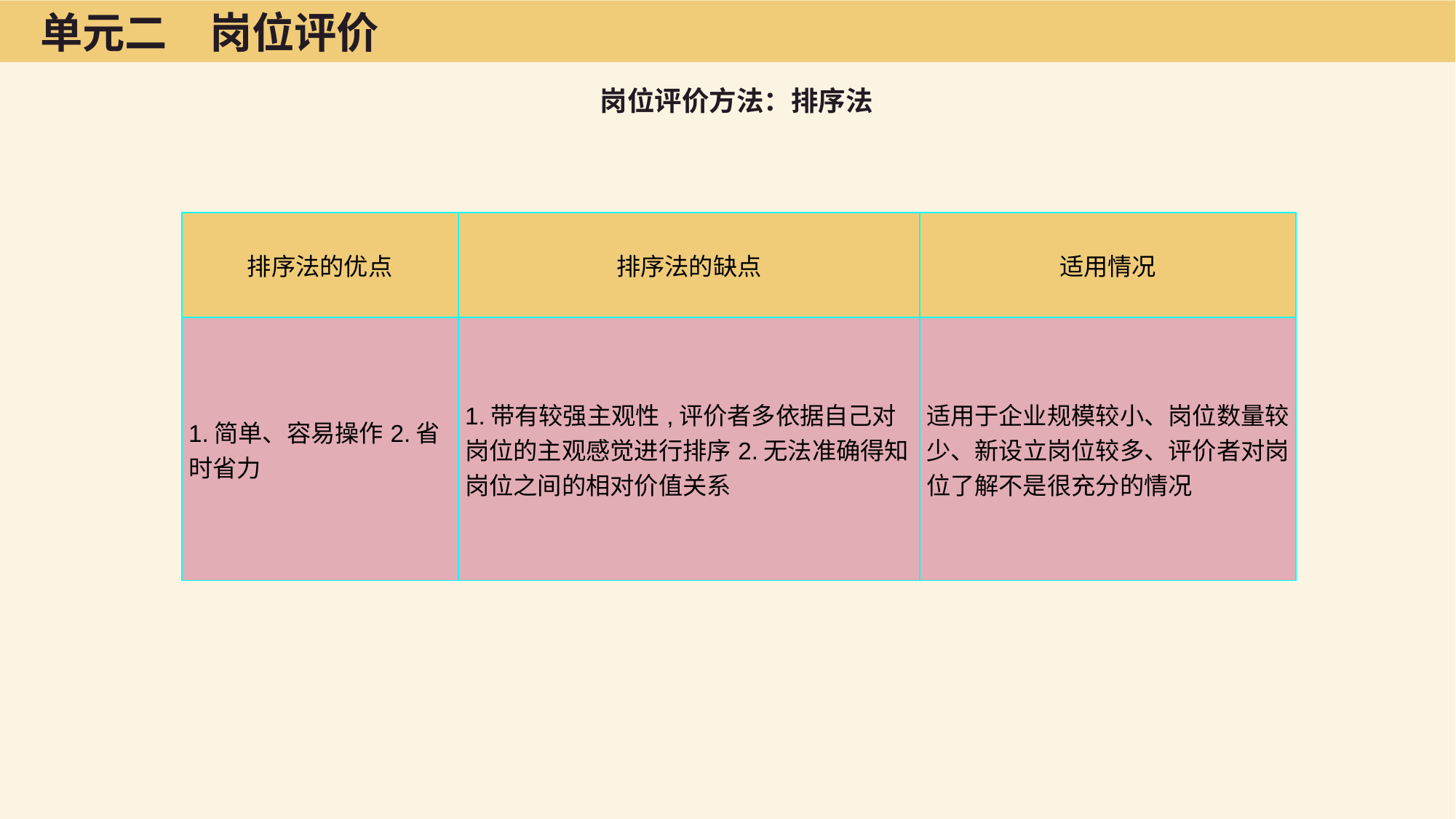

单元二　岗位评价
岗位评价方法：排序法
| 排序法的优点 | 排序法的缺点 | 适用情况 |
| --- | --- | --- |
| 1.简单、容易操作2.省时省力 | 1.带有较强主观性,评价者多依据自己对岗位的主观感觉进行排序2.无法准确得知岗位之间的相对价值关系 | 适用于企业规模较小、岗位数量较少、新设立岗位较多、评价者对岗位了解不是很充分的情况 |